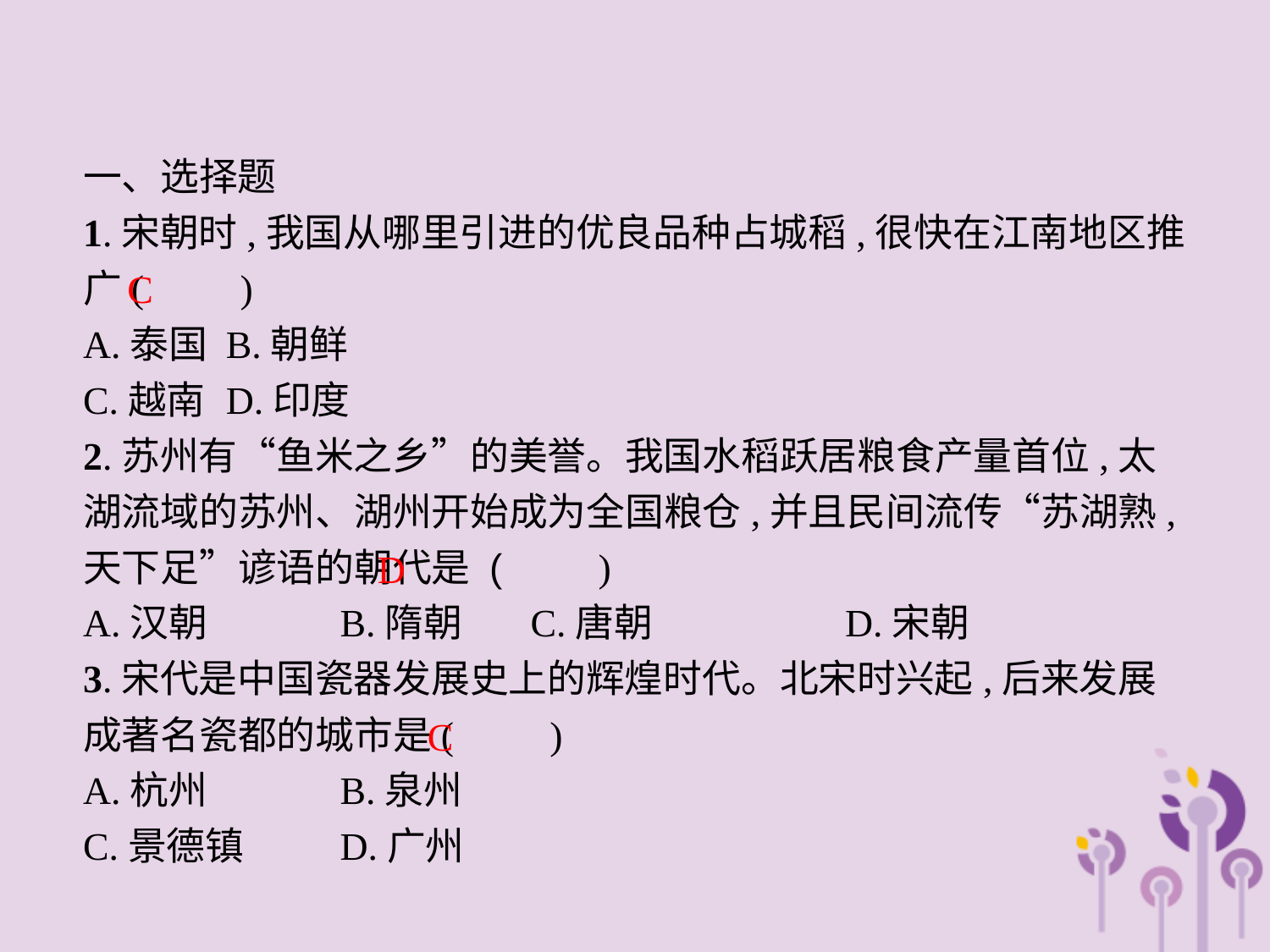

一、选择题
1.宋朝时,我国从哪里引进的优良品种占城稻,很快在江南地区推广(　　)
A.泰国	B.朝鲜
C.越南	D.印度
2.苏州有“鱼米之乡”的美誉。我国水稻跃居粮食产量首位,太湖流域的苏州、湖州开始成为全国粮仓,并且民间流传“苏湖熟,天下足”谚语的朝代是 (　　)
A.汉朝		B.隋朝	C.唐朝		D.宋朝
3.宋代是中国瓷器发展史上的辉煌时代。北宋时兴起,后来发展成著名瓷都的城市是(　　)
A.杭州		B.泉州
C.景德镇	D.广州
C
D
C